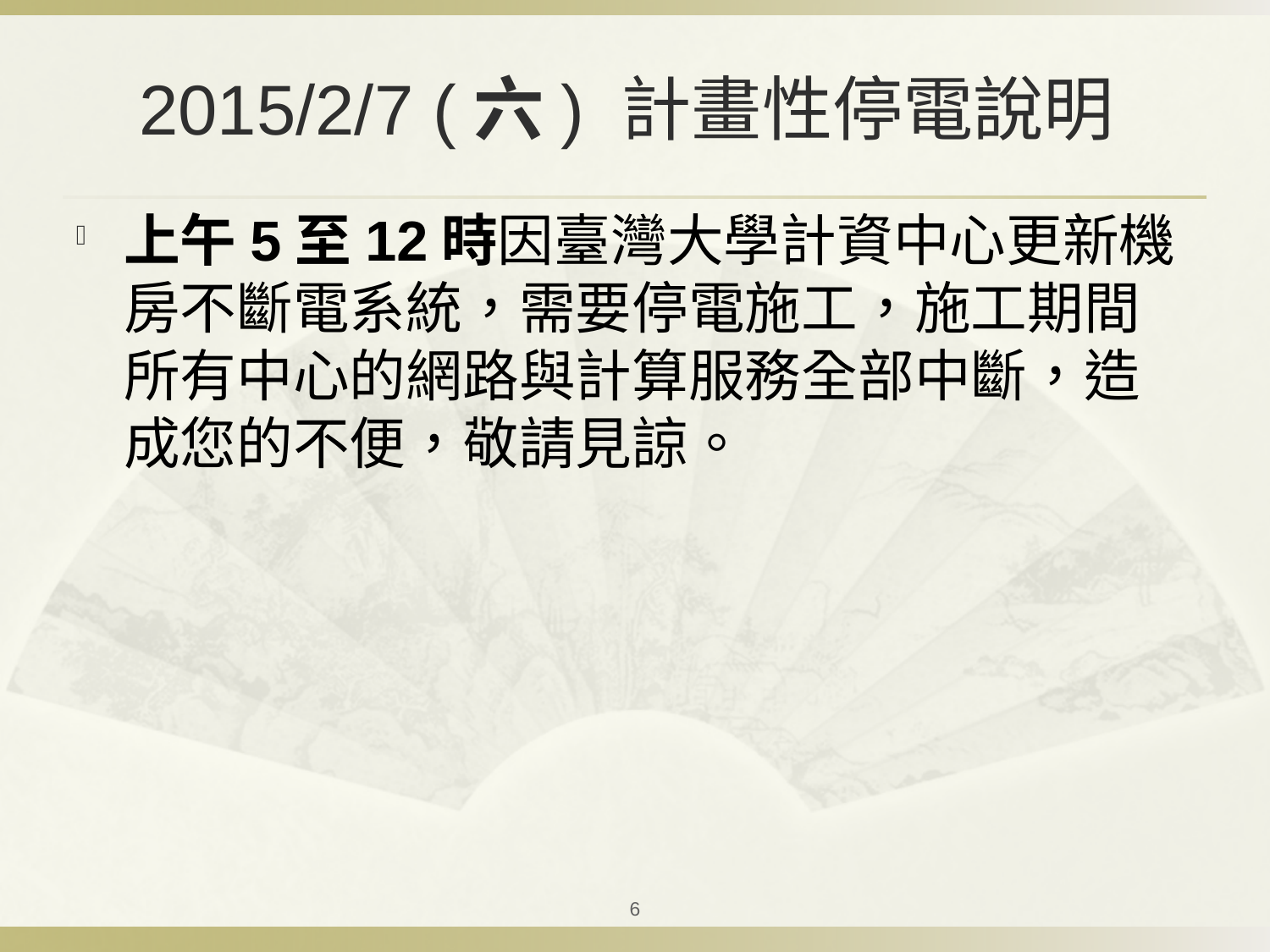

# 2015/2/7 (六) 計畫性停電說明
上午5至12時因臺灣大學計資中心更新機房不斷電系統，需要停電施工，施工期間所有中心的網路與計算服務全部中斷，造成您的不便，敬請見諒。

6